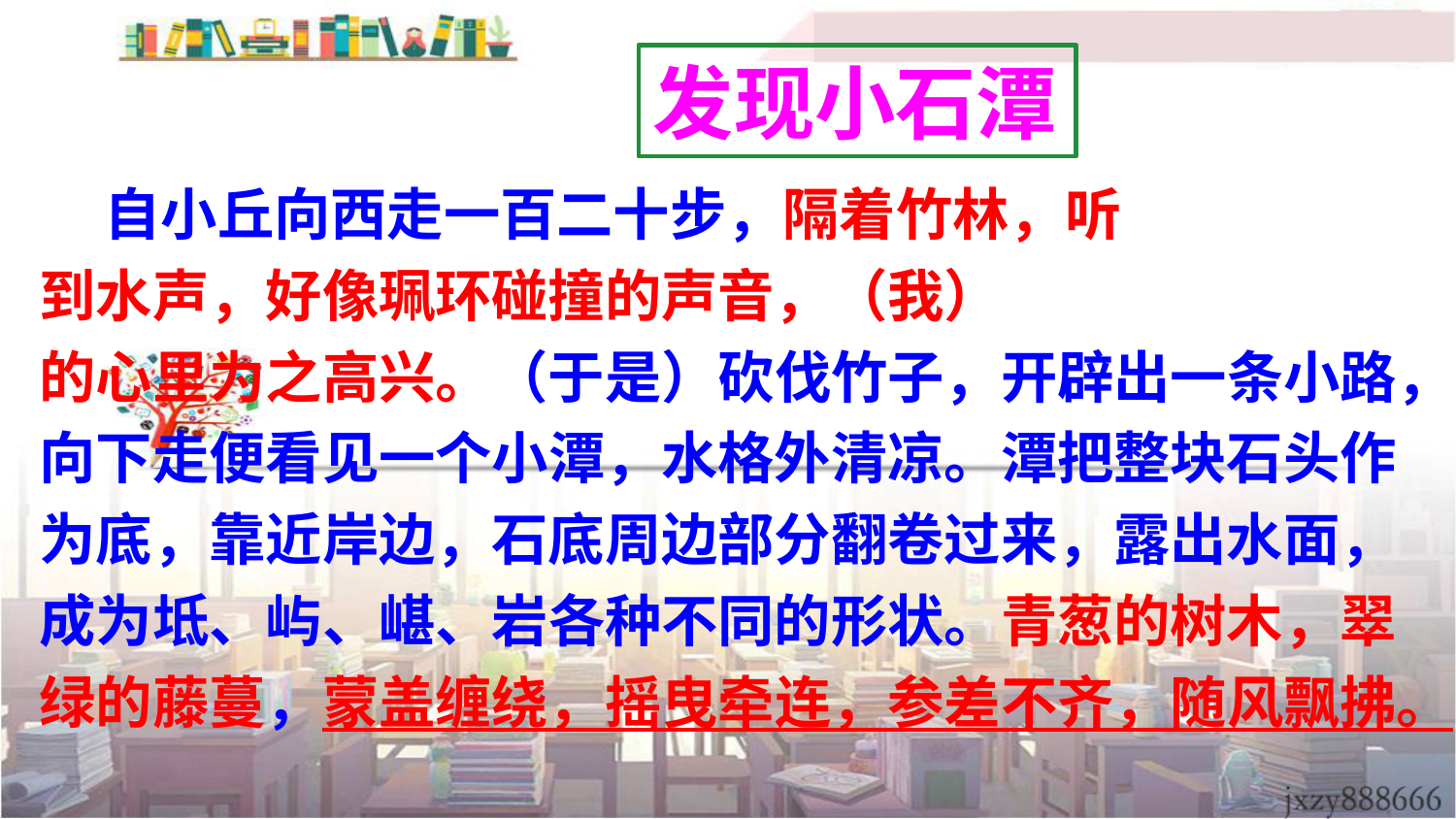

发现小石潭
    自小丘向西走一百二十步，隔着竹林，听
到水声，好像珮环碰撞的声音，（我）
的心里为之高兴。（于是）砍伐竹子，开辟出一条小路，
向下走便看见一个小潭，水格外清凉。潭把整块石头作
为底，靠近岸边，石底周边部分翻卷过来，露出水面，
成为坻、屿、嵁、岩各种不同的形状。青葱的树木，翠
绿的藤蔓，蒙盖缠绕，摇曳牵连，参差不齐，随风飘拂。